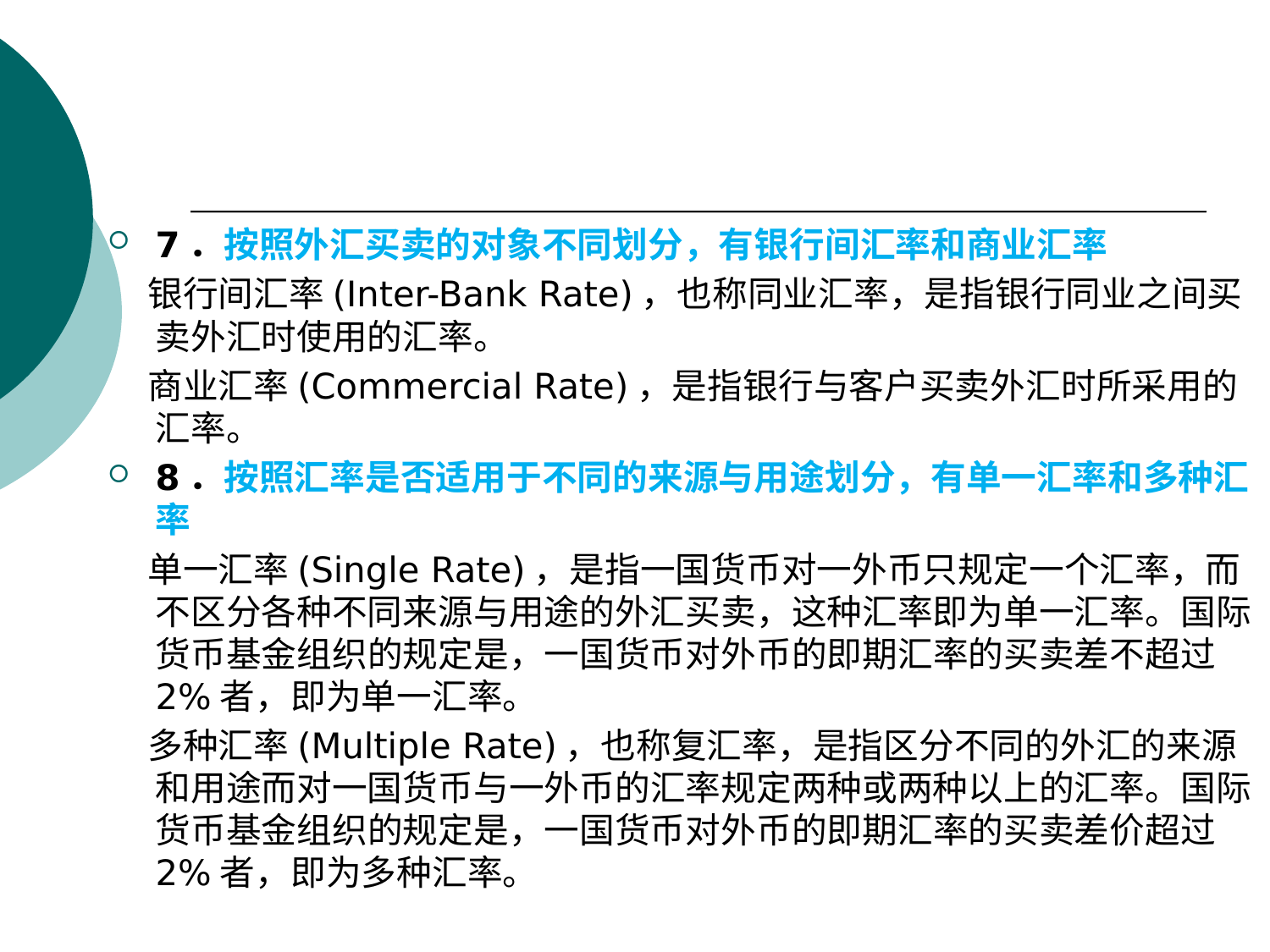

7．按照外汇买卖的对象不同划分，有银行间汇率和商业汇率
    银行间汇率(Inter-Bank Rate)，也称同业汇率，是指银行同业之间买卖外汇时使用的汇率。
    商业汇率(Commercial Rate)，是指银行与客户买卖外汇时所采用的汇率。
8．按照汇率是否适用于不同的来源与用途划分，有单一汇率和多种汇率
    单一汇率(Single Rate)，是指一国货币对一外币只规定一个汇率，而不区分各种不同来源与用途的外汇买卖，这种汇率即为单一汇率。国际货币基金组织的规定是，一国货币对外币的即期汇率的买卖差不超过2%者，即为单一汇率。
    多种汇率(Multiple Rate)，也称复汇率，是指区分不同的外汇的来源和用途而对一国货币与一外币的汇率规定两种或两种以上的汇率。国际货币基金组织的规定是，一国货币对外币的即期汇率的买卖差价超过2%者，即为多种汇率。